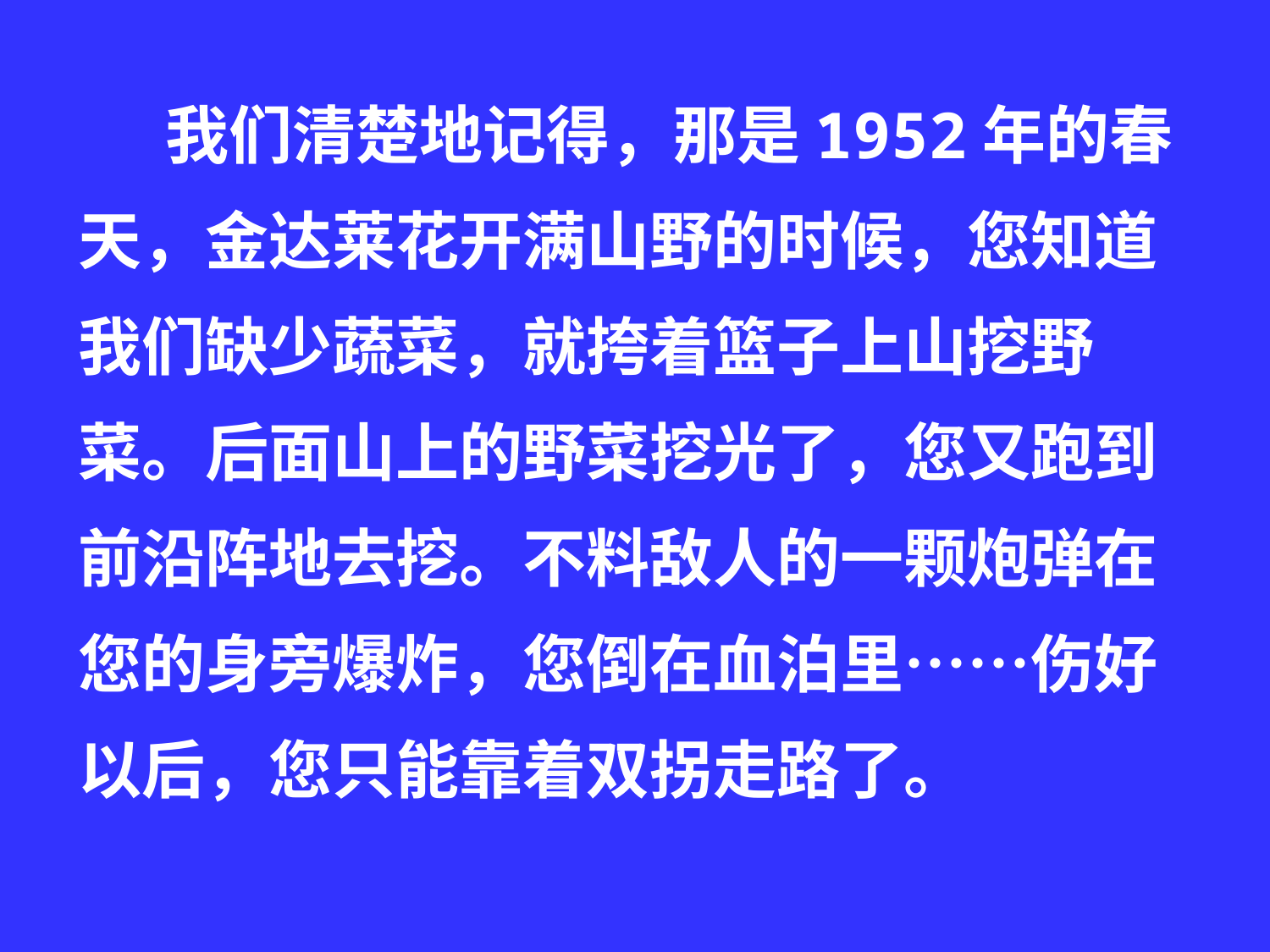

我们清楚地记得，那是1952年的春天，金达莱花开满山野的时候，您知道我们缺少蔬菜，就挎着篮子上山挖野菜。后面山上的野菜挖光了，您又跑到前沿阵地去挖。不料敌人的一颗炮弹在您的身旁爆炸，您倒在血泊里……伤好以后，您只能靠着双拐走路了。